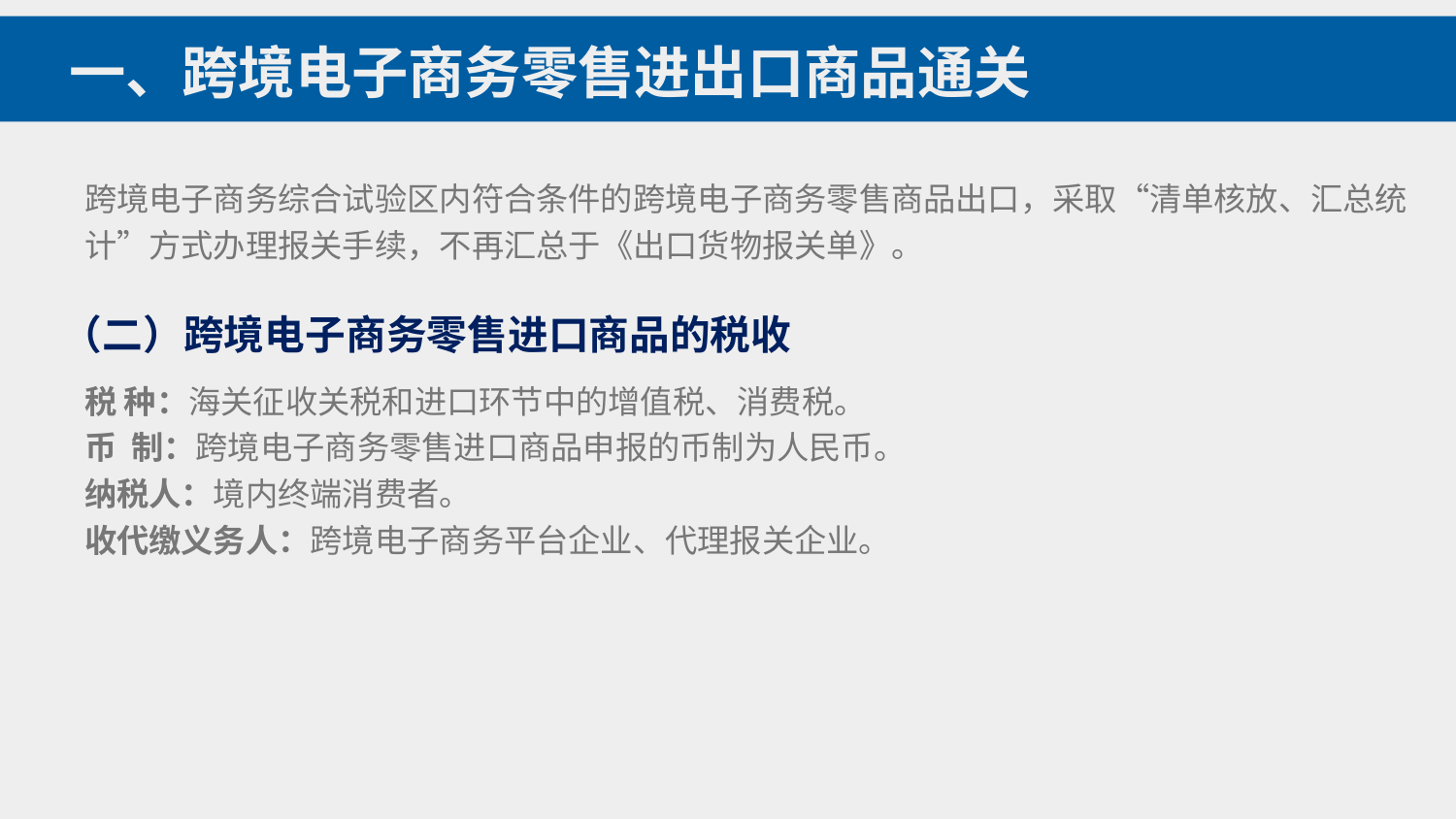

一、跨境电子商务零售进出口商品通关
跨境电子商务综合试验区内符合条件的跨境电子商务零售商品出口，采取“清单核放、汇总统计”方式办理报关手续，不再汇总于《出口货物报关单》。
（二）跨境电子商务零售进口商品的税收
税 种：海关征收关税和进口环节中的增值税、消费税。
币  制：跨境电子商务零售进口商品申报的币制为人民币。
纳税人：境内终端消费者。
收代缴义务人：跨境电子商务平台企业、代理报关企业。